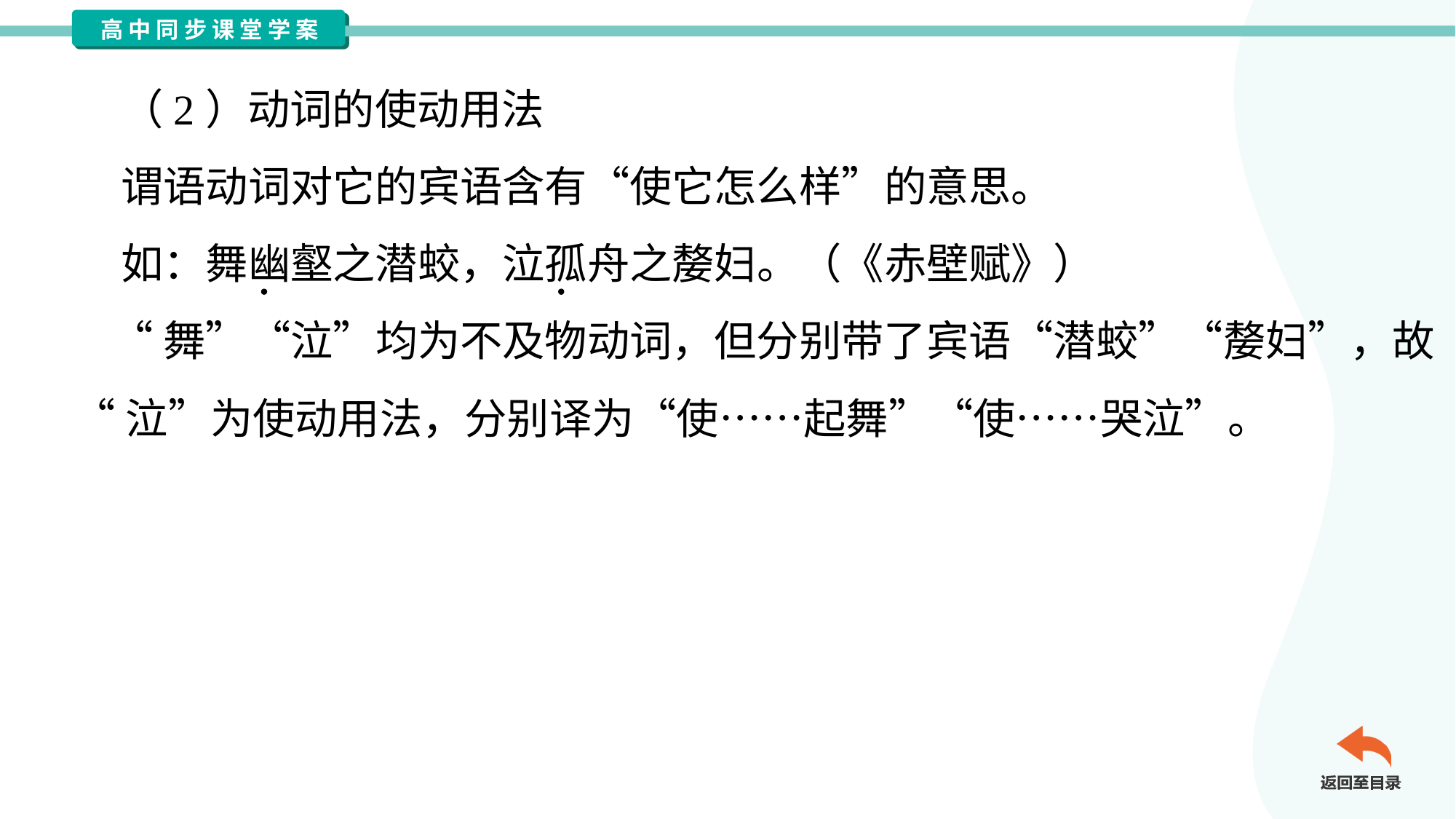

（2）动词的使动用法
    谓语动词对它的宾语含有“使它怎么样”的意思。
    如：舞幽壑之潜蛟，泣孤舟之嫠妇。（《赤壁赋》）
    “舞”“泣”均为不及物动词，但分别带了宾语“潜蛟”“嫠妇”，故“舞”
“泣”为使动用法，分别译为“使……起舞”“使……哭泣”。